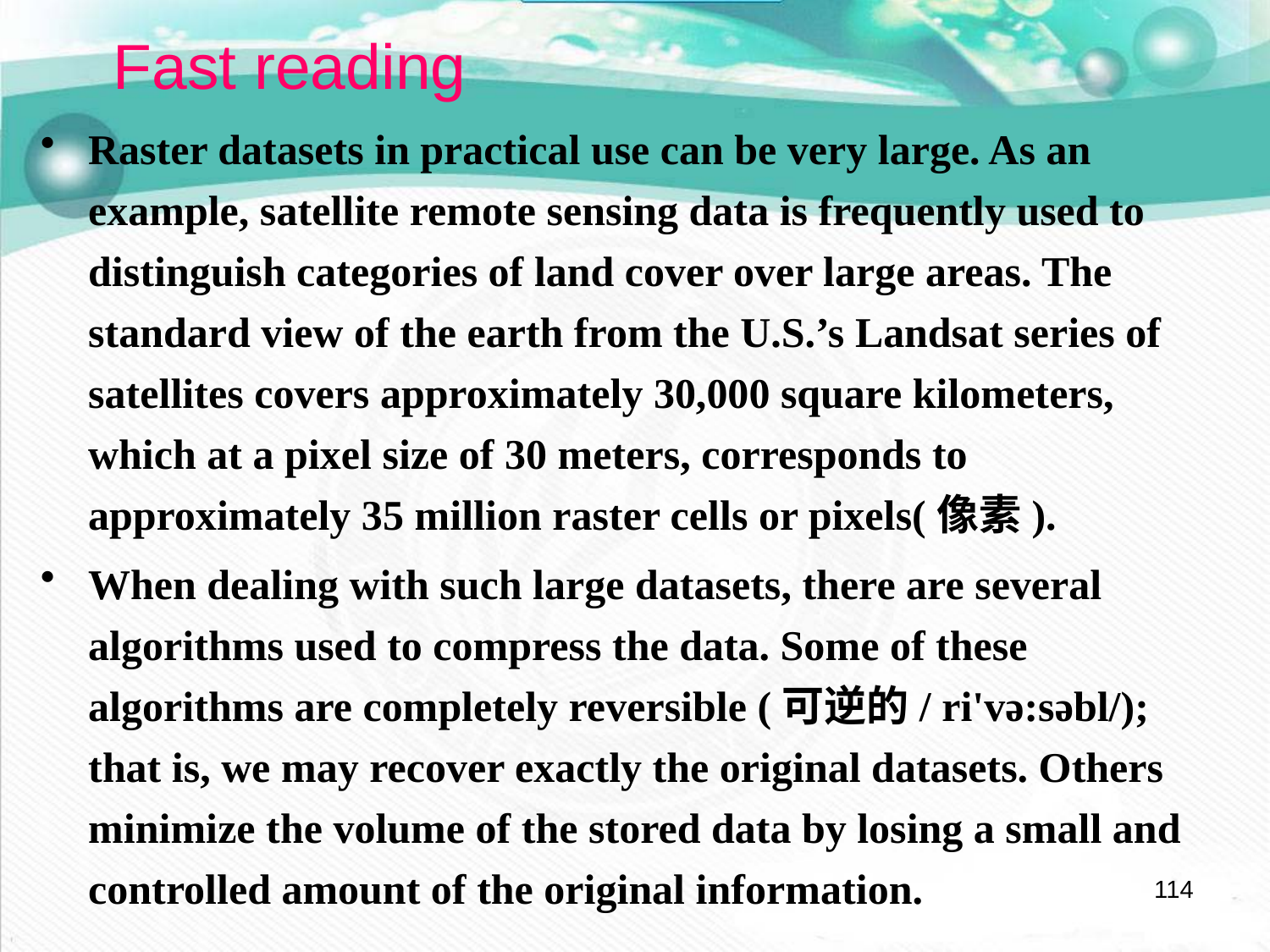

Fast reading
Raster datasets in practical use can be very large. As an example, satellite remote sensing data is frequently used to distinguish categories of land cover over large areas. The standard view of the earth from the U.S.’s Landsat series of satellites covers approximately 30,000 square kilometers, which at a pixel size of 30 meters, corresponds to approximately 35 million raster cells or pixels(像素).
When dealing with such large datasets, there are several algorithms used to compress the data. Some of these algorithms are completely reversible (可逆的/ ri'və:səbl/); that is, we may recover exactly the original datasets. Others minimize the volume of the stored data by losing a small and controlled amount of the original information.
114